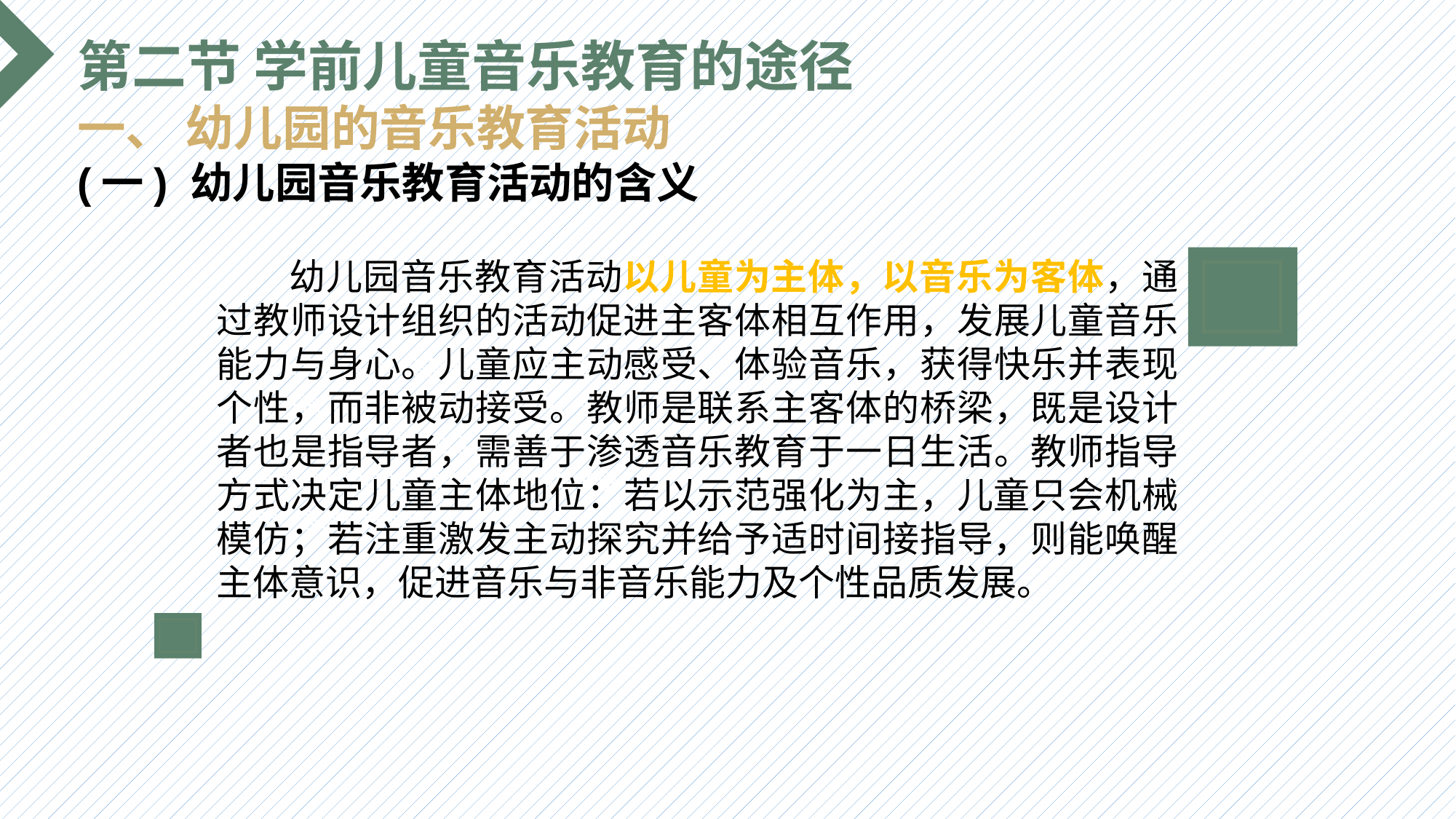

第二节 学前儿童音乐教育的途径
一、 幼儿园的音乐教育活动
(一) 幼儿园音乐教育活动的含义

 幼儿园音乐教育活动以儿童为主体，以音乐为客体，通过教师设计组织的活动促进主客体相互作用，发展儿童音乐能力与身心。儿童应主动感受、体验音乐，获得快乐并表现个性，而非被动接受。教师是联系主客体的桥梁，既是设计者也是指导者，需善于渗透音乐教育于一日生活。教师指导方式决定儿童主体地位：若以示范强化为主，儿童只会机械模仿；若注重激发主动探究并给予适时间接指导，则能唤醒主体意识，促进音乐与非音乐能力及个性品质发展。

选题背景
输入您的内容，请简要说明，言简意赅即可输入您的内容，请简要说明，言简意赅即可输入您的内容，请简要说明，言简意赅即可输入您的内容，请简要说明，言简意赅即可